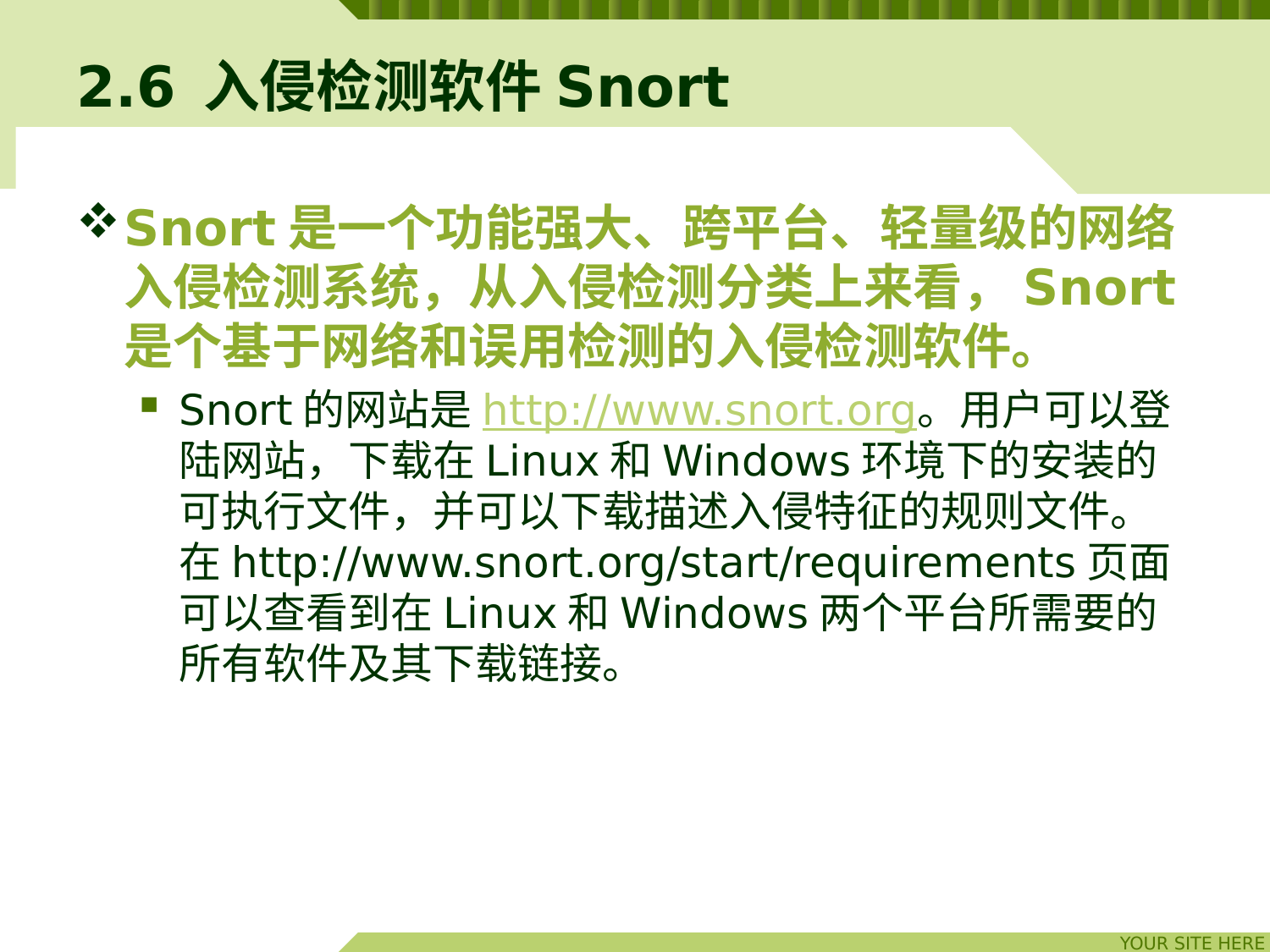

# 2.6	入侵检测软件Snort
Snort是一个功能强大、跨平台、轻量级的网络入侵检测系统，从入侵检测分类上来看，Snort是个基于网络和误用检测的入侵检测软件。
Snort的网站是http://www.snort.org。用户可以登陆网站，下载在Linux和Windows环境下的安装的可执行文件，并可以下载描述入侵特征的规则文件。在http://www.snort.org/start/requirements页面可以查看到在Linux和Windows两个平台所需要的所有软件及其下载链接。